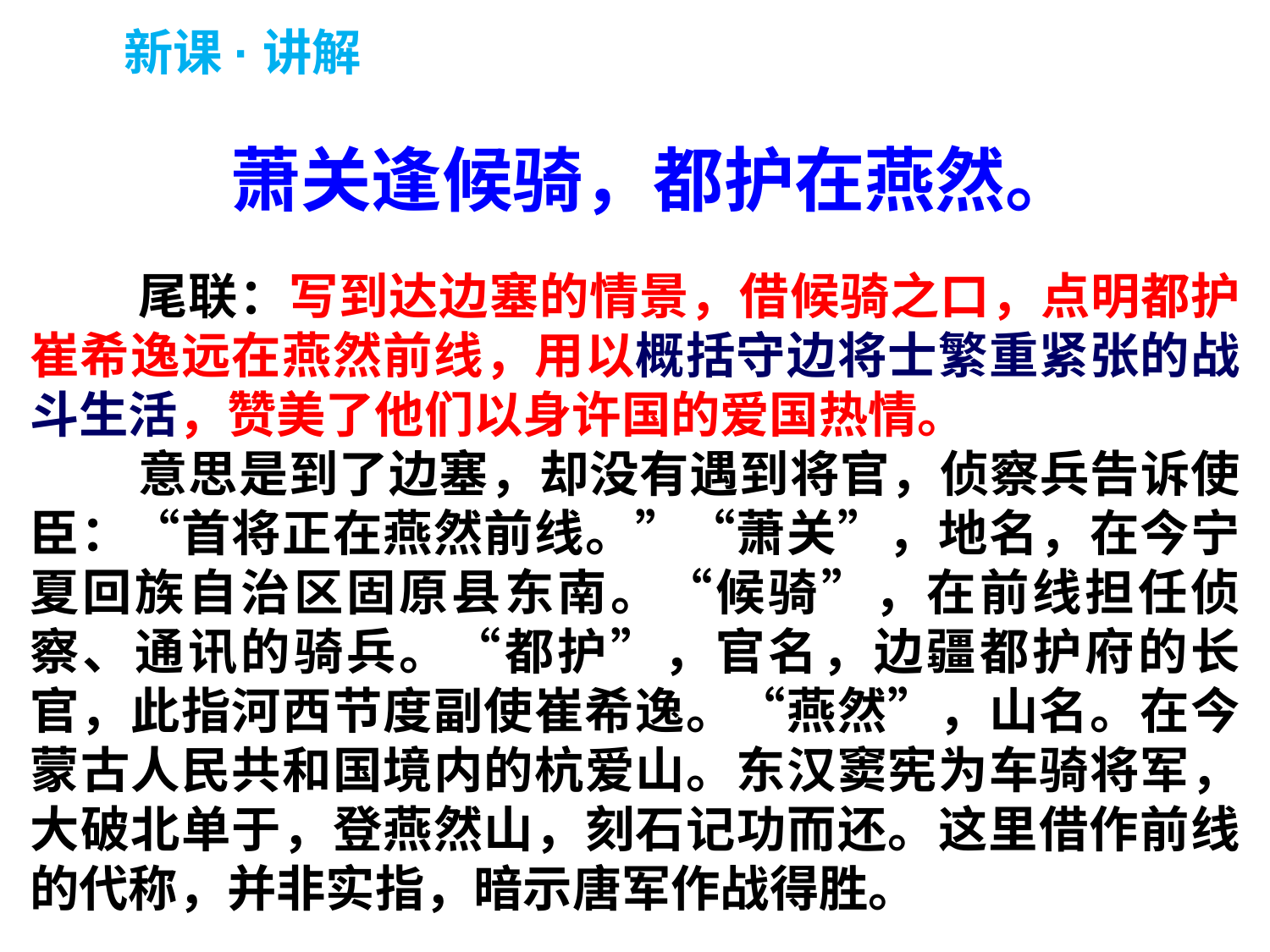

新课·讲解
萧关逢候骑，都护在燕然。
        尾联：写到达边塞的情景，借候骑之口，点明都护崔希逸远在燕然前线，用以概括守边将士繁重紧张的战斗生活，赞美了他们以身许国的爱国热情。
        意思是到了边塞，却没有遇到将官，侦察兵告诉使臣：“首将正在燕然前线。”“萧关”，地名，在今宁夏回族自治区固原县东南。“候骑”，在前线担任侦察、通讯的骑兵。“都护”，官名，边疆都护府的长官，此指河西节度副使崔希逸。“燕然”，山名。在今蒙古人民共和国境内的杭爱山。东汉窦宪为车骑将军，大破北单于，登燕然山，刻石记功而还。这里借作前线的代称，并非实指，暗示唐军作战得胜。